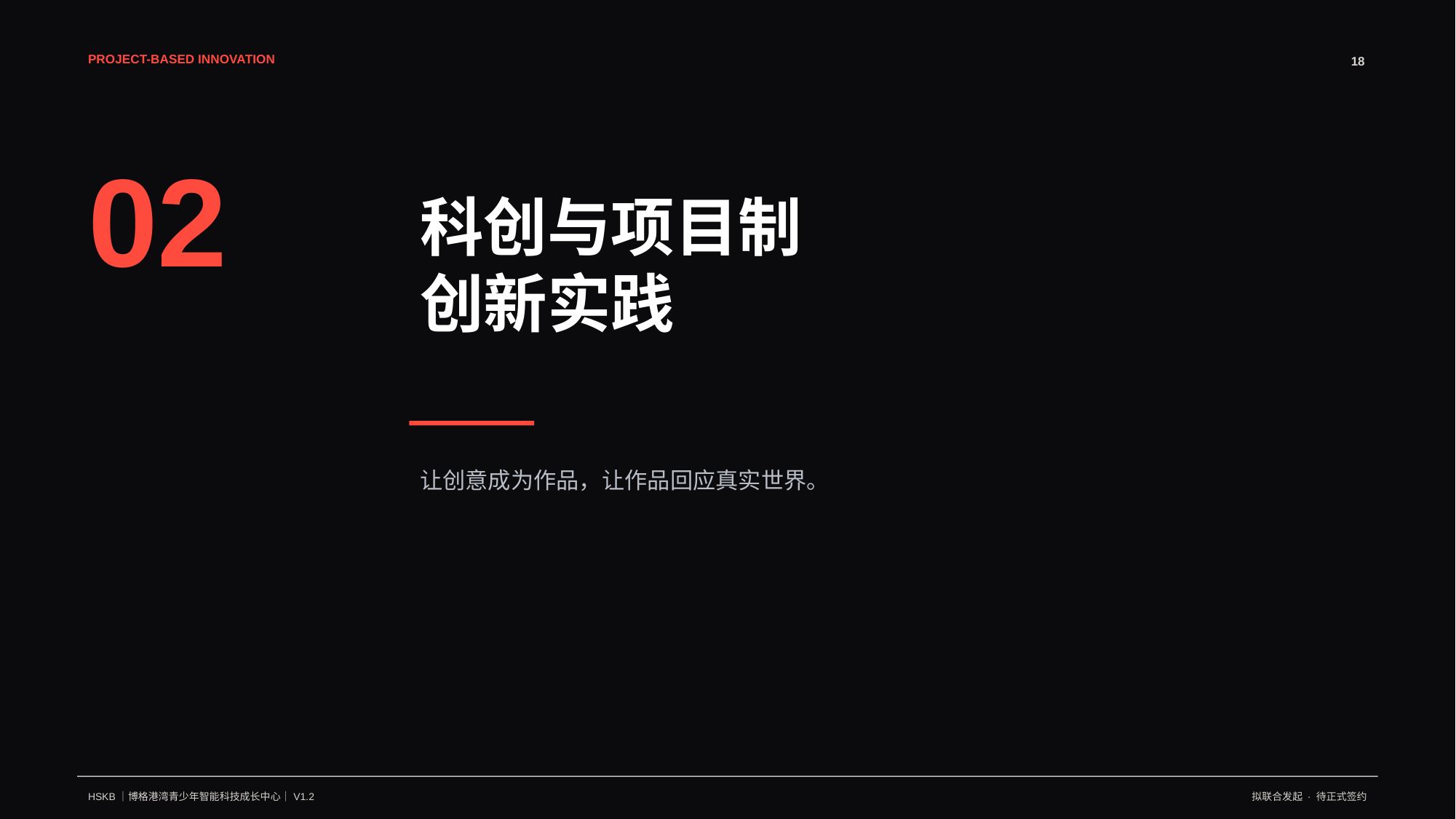

PROJECT-BASED INNOVATION
18
02
科创与项目制
创新实践

让创意成为作品，让作品回应真实世界。

HSKB｜博格港湾青少年智能科技成长中心｜V1.2
拟联合发起 · 待正式签约